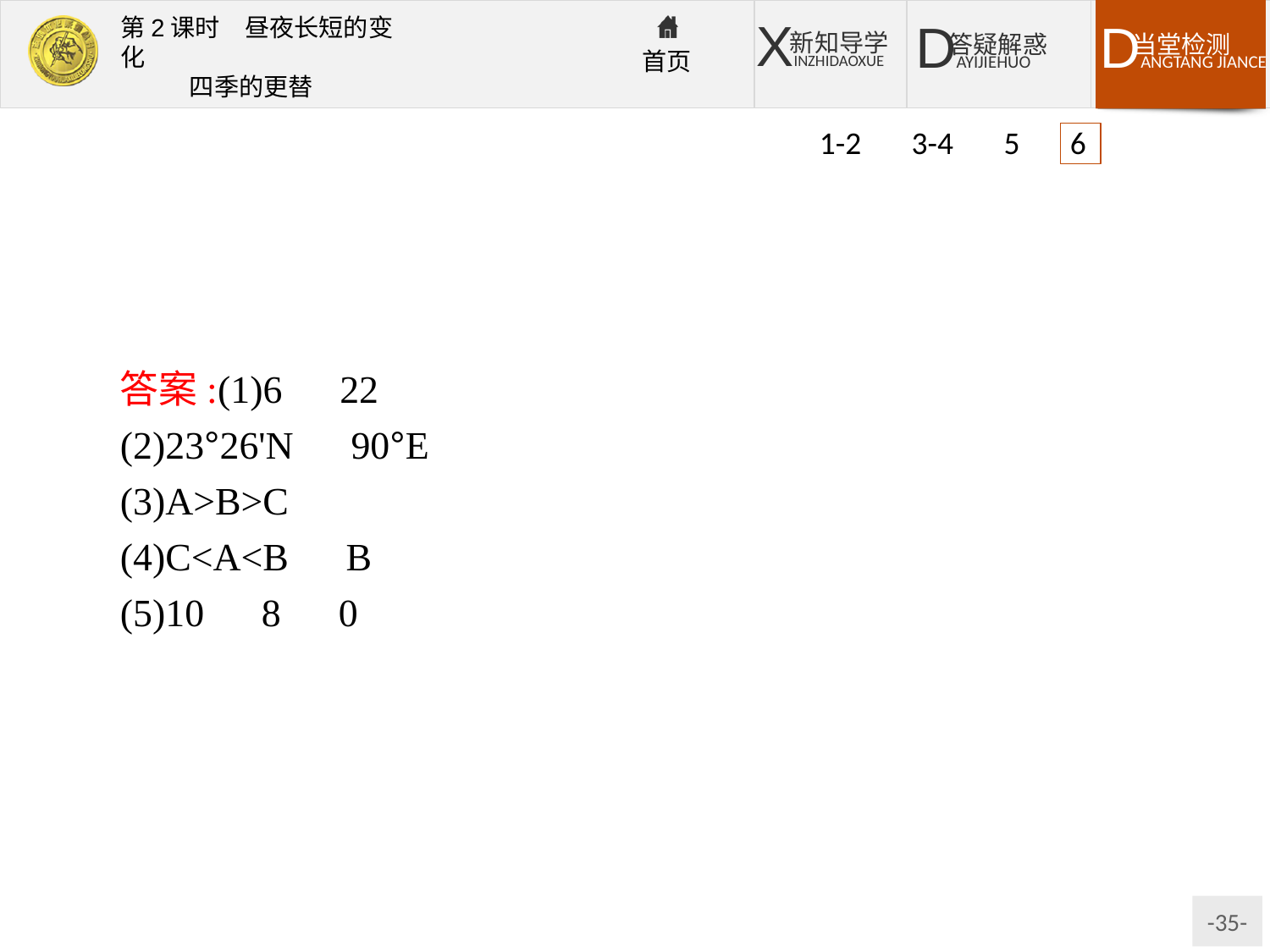

1-2       3-4       5       6

答案:(1)6　22
(2)23°26'N　90°E
(3)A>B>C
(4)C<A<B　B
(5)10　8　0